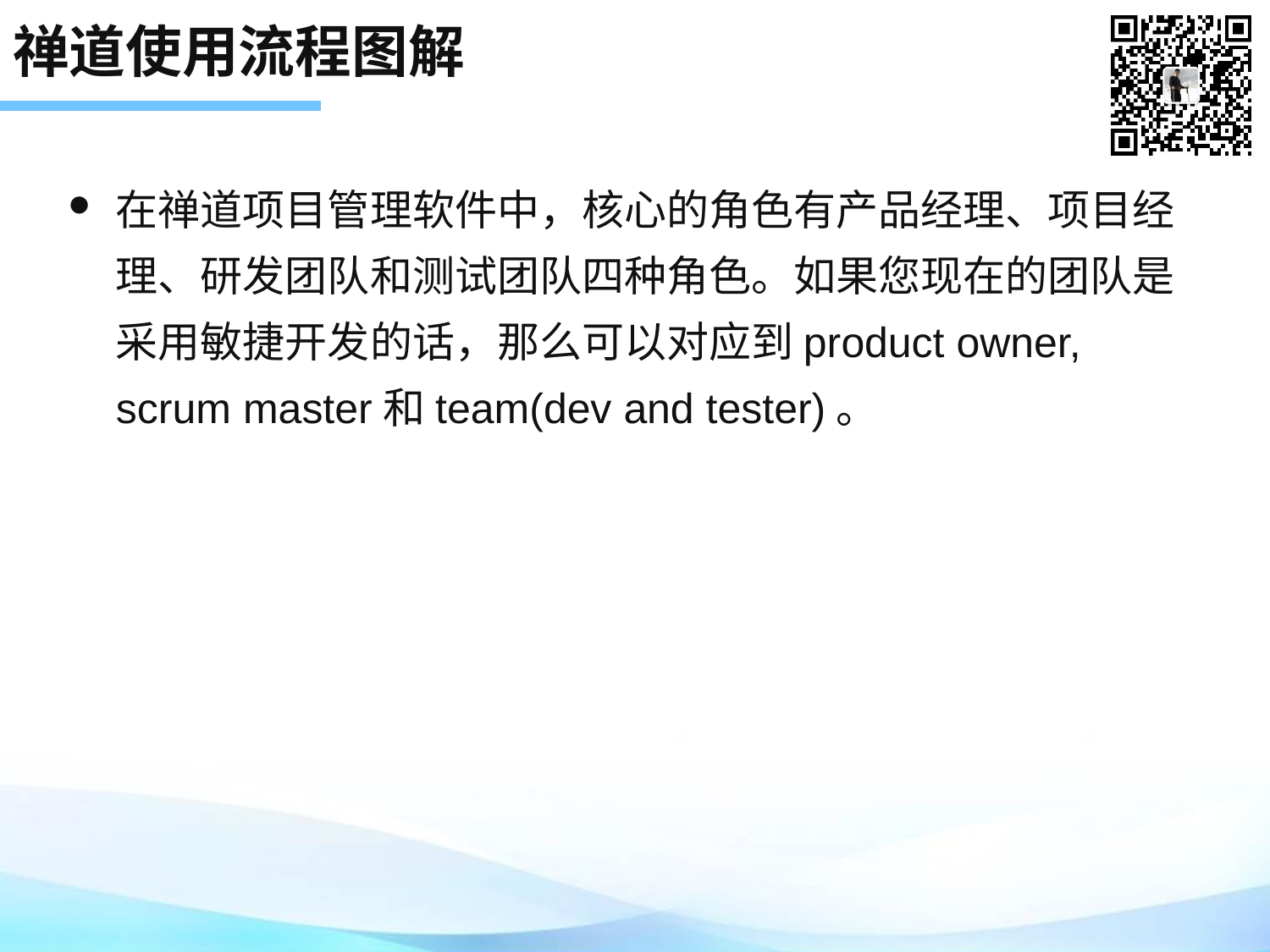

# 禅道使用流程图解
在禅道项目管理软件中，核心的角色有产品经理、项目经理、研发团队和测试团队四种角色。如果您现在的团队是采用敏捷开发的话，那么可以对应到product owner, scrum master和team(dev and tester)。